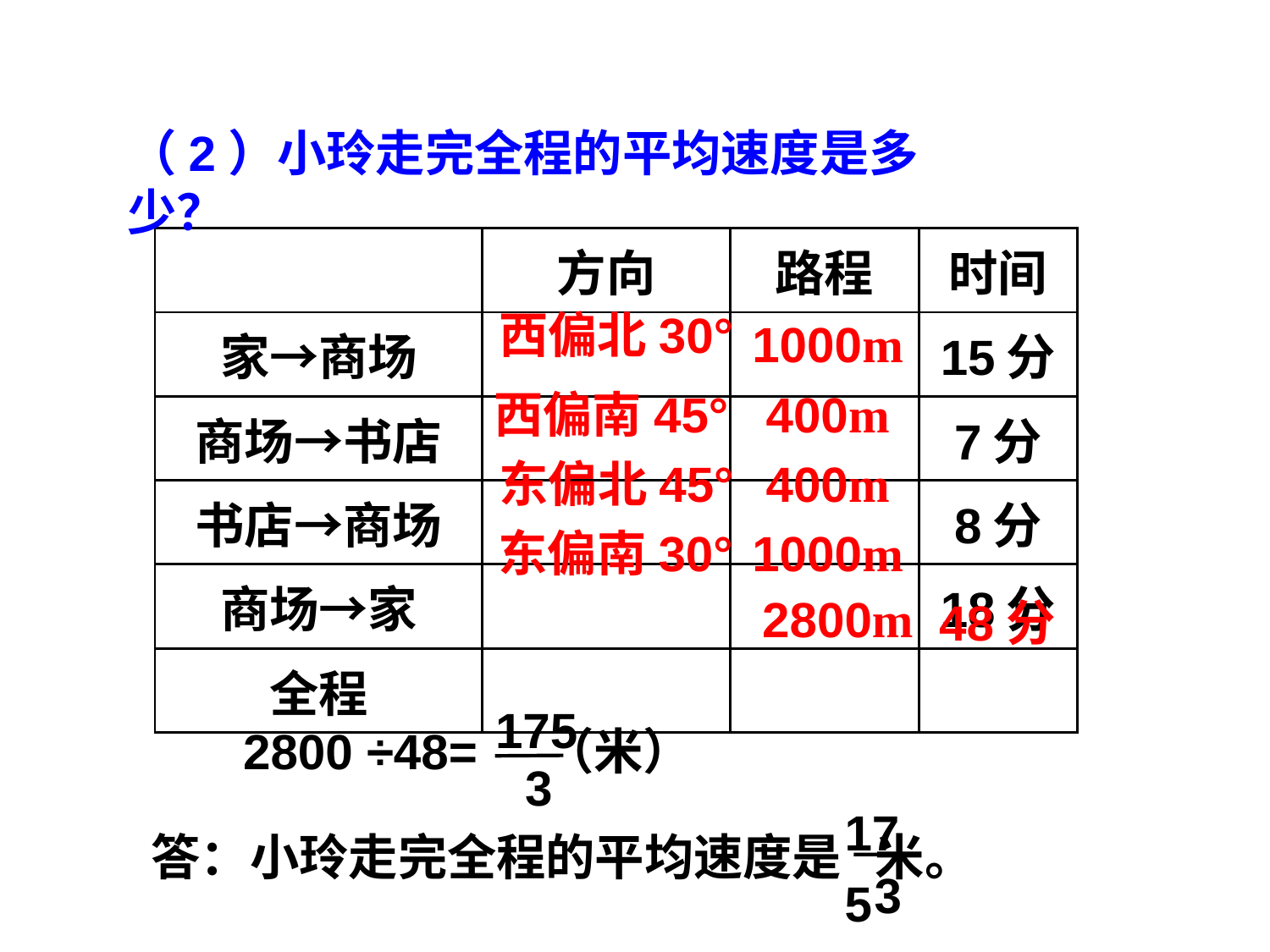

（2）小玲走完全程的平均速度是多少？
|  | 方向 | 路程 | 时间 |
| --- | --- | --- | --- |
| 家→商场 |  |  | 15分 |
| 商场→书店 |  |  | 7分 |
| 书店→商场 |  |  | 8分 |
| 商场→家 |  |  | 18分 |
| 全程 |  |  |  |
西偏北30°
1000m
西偏南45°
400m
东偏北45°
400m
东偏南30°
1000m
2800m
48分
175
3

2800 ÷48=    （米）
175
3

答：小玲走完全程的平均速度是   米。